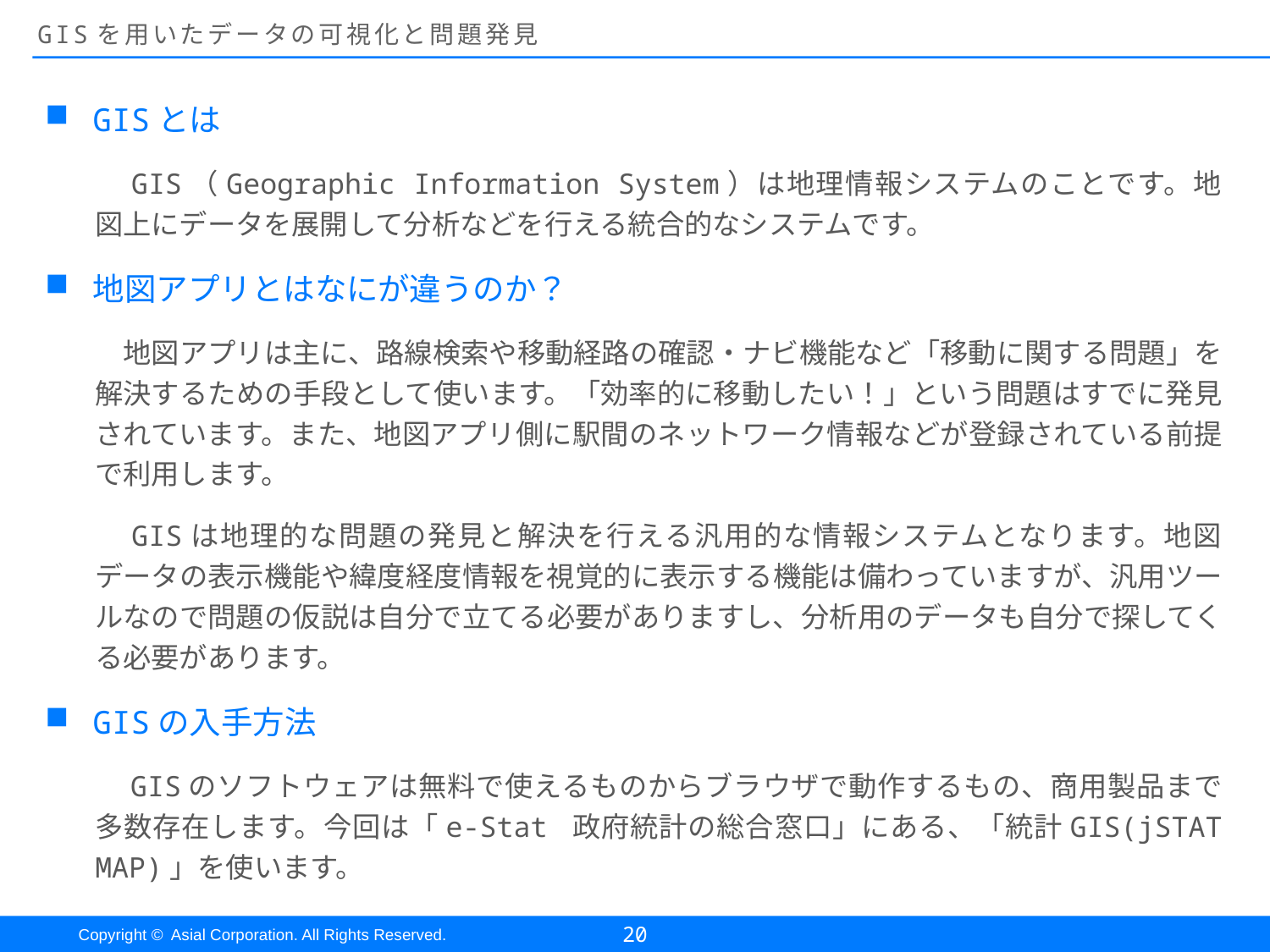

# GISを用いたデータの可視化と問題発見

GISとは
　GIS（Geographic Information System）は地理情報システムのことです。地図上にデータを展開して分析などを行える統合的なシステムです。
地図アプリとはなにが違うのか？
　地図アプリは主に、路線検索や移動経路の確認・ナビ機能など「移動に関する問題」を解決するための手段として使います。「効率的に移動したい！」という問題はすでに発見されています。また、地図アプリ側に駅間のネットワーク情報などが登録されている前提で利用します。
　GISは地理的な問題の発見と解決を行える汎用的な情報システムとなります。地図データの表示機能や緯度経度情報を視覚的に表示する機能は備わっていますが、汎用ツールなので問題の仮説は自分で立てる必要がありますし、分析用のデータも自分で探してくる必要があります。
GISの入手方法
　GISのソフトウェアは無料で使えるものからブラウザで動作するもの、商用製品まで多数存在します。今回は「e-Stat 政府統計の総合窓口」にある、「統計GIS(jSTAT MAP)」を使います。
20